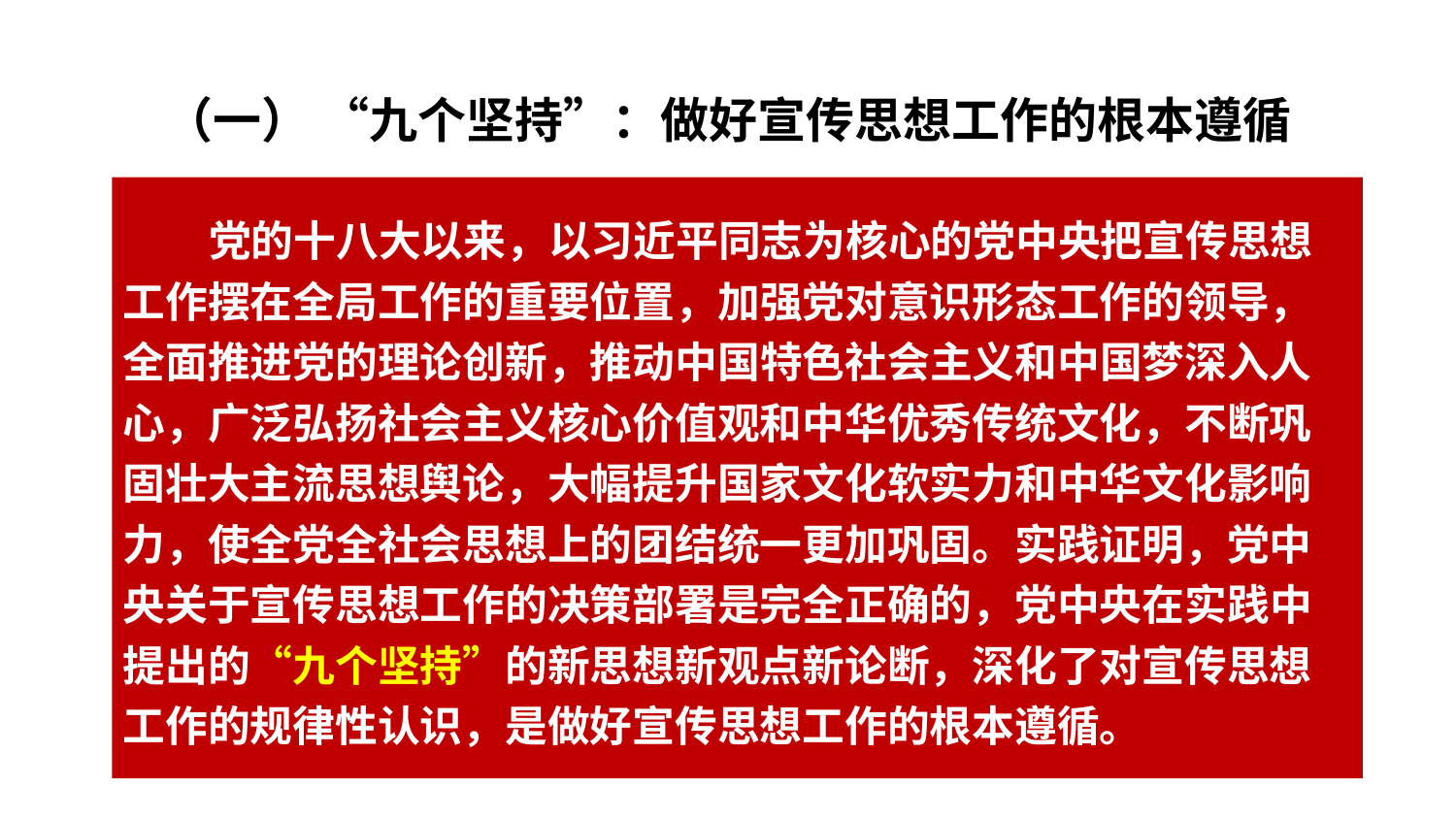

（一） “九个坚持”：做好宣传思想工作的根本遵循
        党的十八大以来，以习近平同志为核心的党中央把宣传思想工作摆在全局工作的重要位置，加强党对意识形态工作的领导，全面推进党的理论创新，推动中国特色社会主义和中国梦深入人心，广泛弘扬社会主义核心价值观和中华优秀传统文化，不断巩固壮大主流思想舆论，大幅提升国家文化软实力和中华文化影响力，使全党全社会思想上的团结统一更加巩固。实践证明，党中央关于宣传思想工作的决策部署是完全正确的，党中央在实践中提出的“九个坚持”的新思想新观点新论断，深化了对宣传思想工作的规律性认识，是做好宣传思想工作的根本遵循。